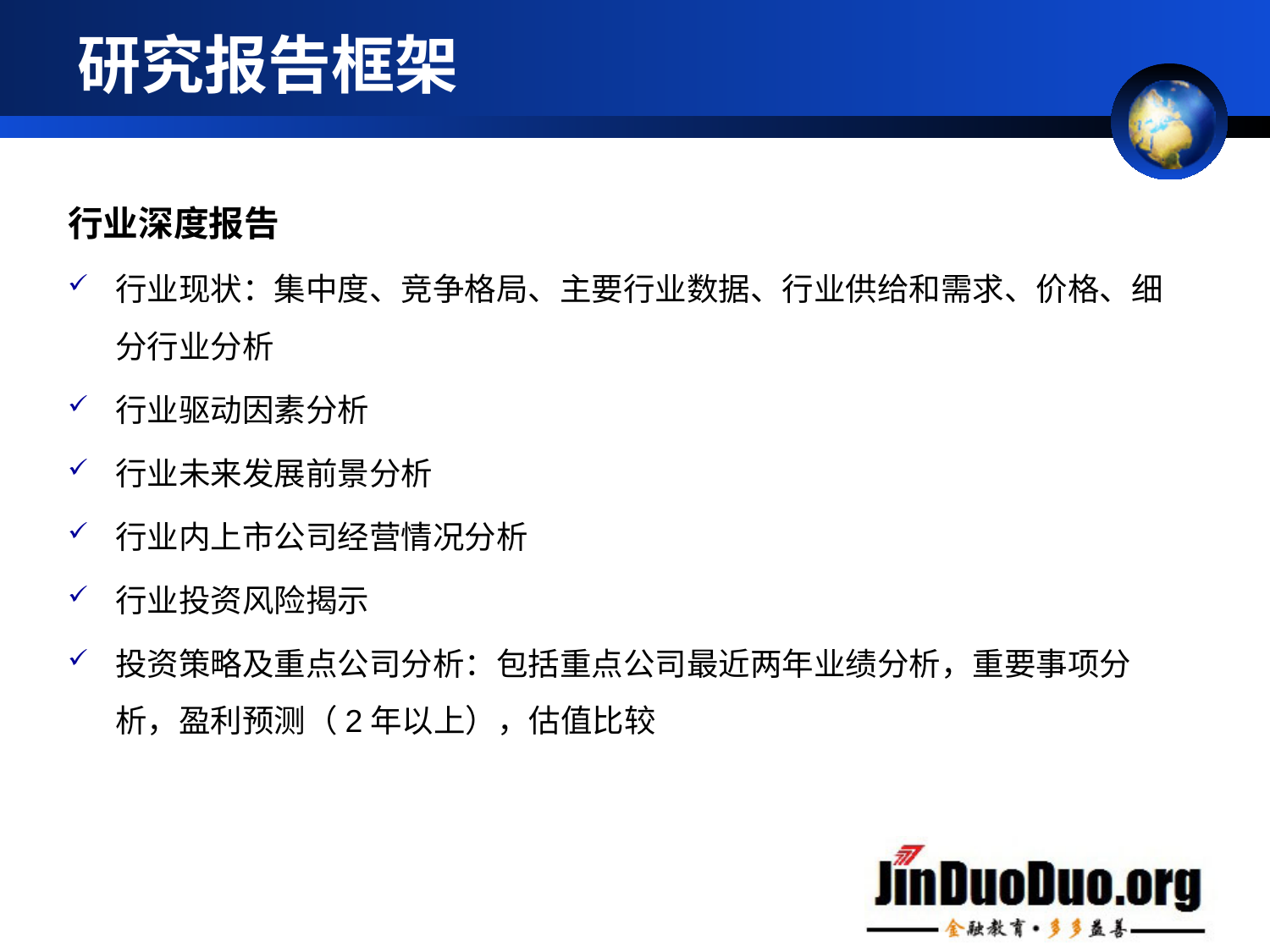

# 研究报告框架
行业深度报告
行业现状：集中度、竞争格局、主要行业数据、行业供给和需求、价格、细分行业分析
行业驱动因素分析
行业未来发展前景分析
行业内上市公司经营情况分析
行业投资风险揭示
投资策略及重点公司分析：包括重点公司最近两年业绩分析，重要事项分析，盈利预测（2年以上），估值比较